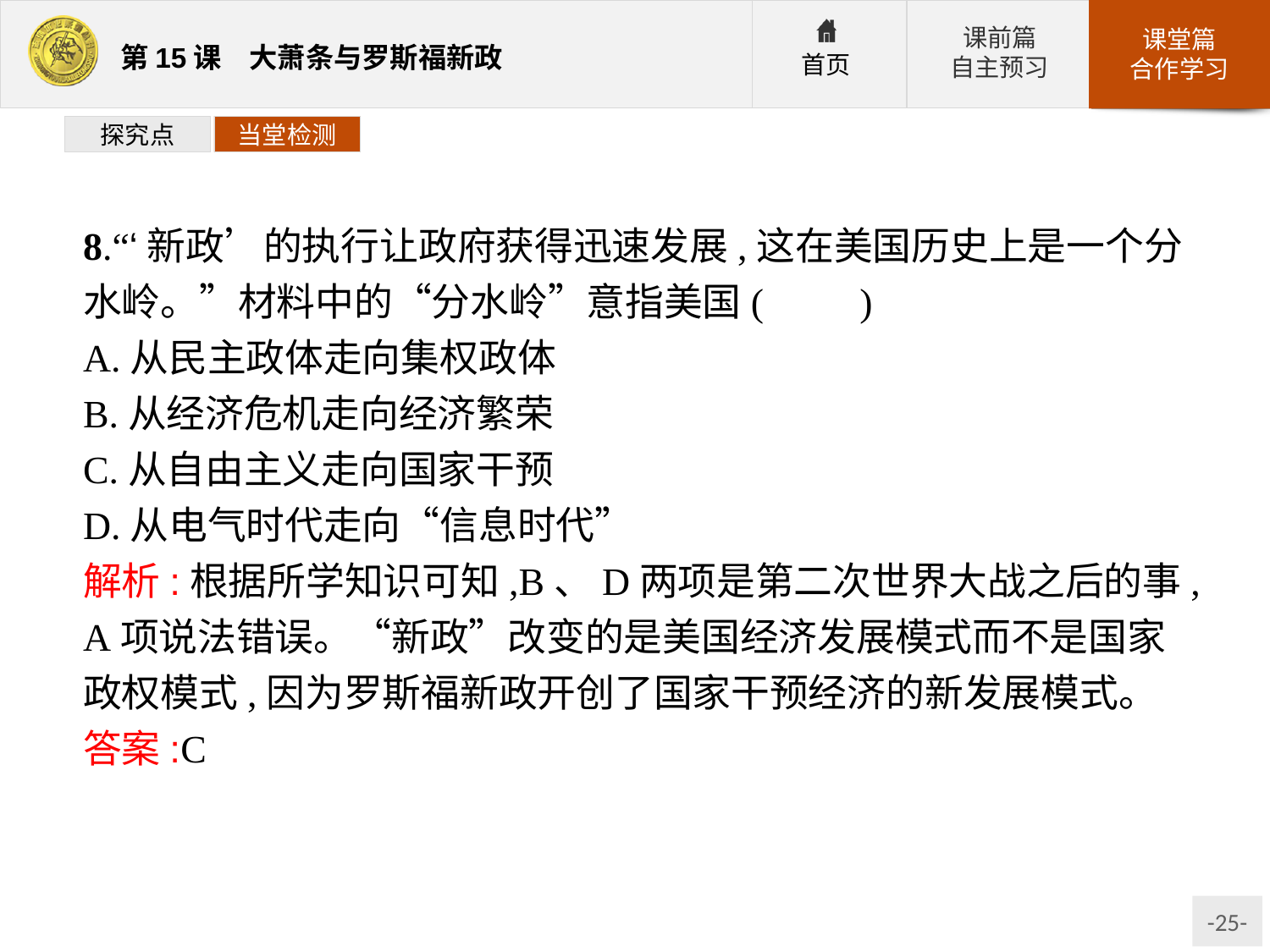

探究点
当堂检测
8.“‘新政’的执行让政府获得迅速发展,这在美国历史上是一个分水岭。”材料中的“分水岭”意指美国(　　)
A.从民主政体走向集权政体
B.从经济危机走向经济繁荣
C.从自由主义走向国家干预
D.从电气时代走向“信息时代”
解析:根据所学知识可知,B、D两项是第二次世界大战之后的事,A项说法错误。“新政”改变的是美国经济发展模式而不是国家政权模式,因为罗斯福新政开创了国家干预经济的新发展模式。
答案:C